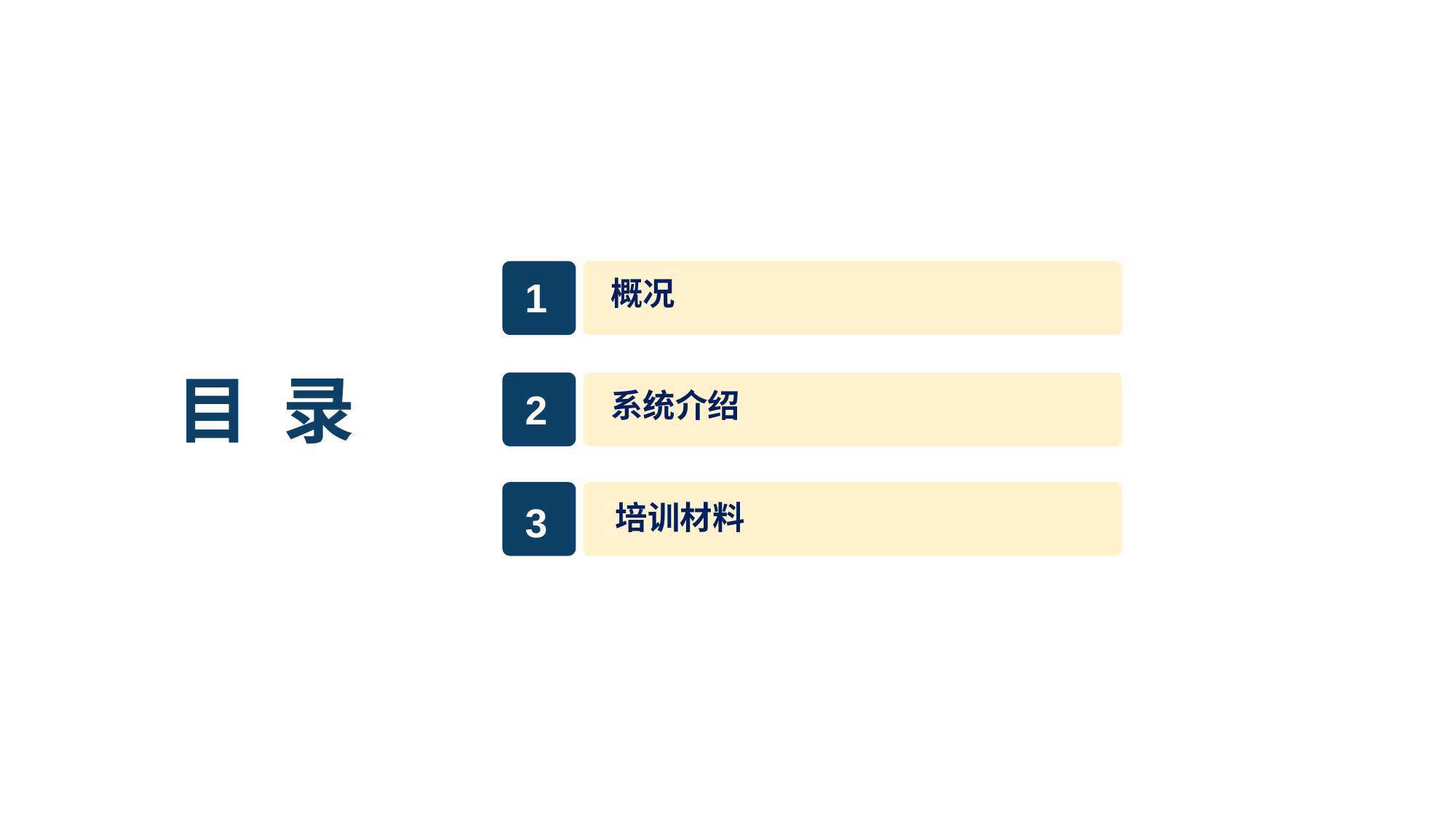

1
概况
目  录

2
系统介绍

3
培训材料